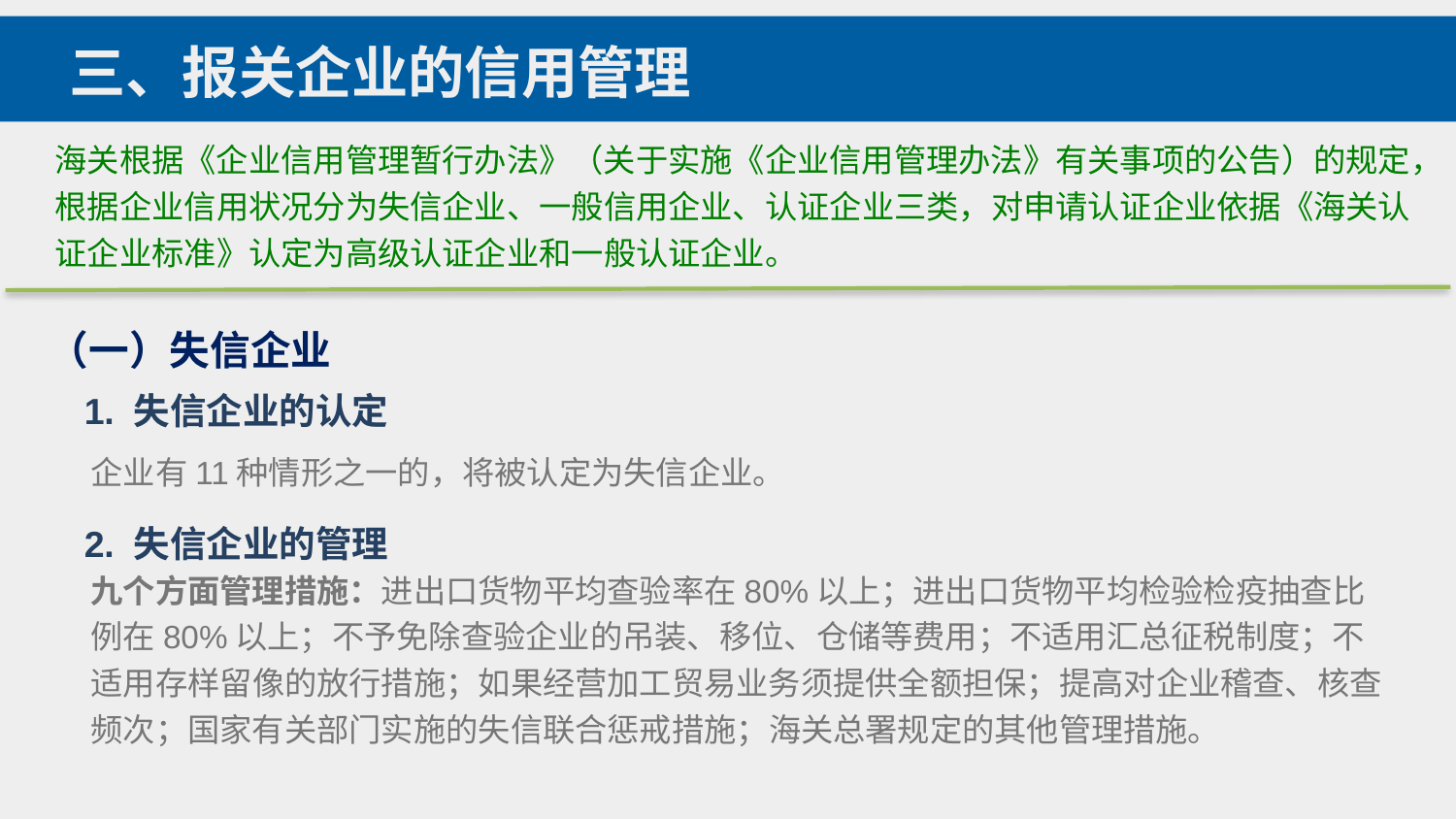

三、报关企业的信用管理
海关根据《企业信用管理暂行办法》（关于实施《企业信用管理办法》有关事项的公告）的规定，根据企业信用状况分为失信企业、一般信用企业、认证企业三类，对申请认证企业依据《海关认证企业标准》认定为高级认证企业和一般认证企业。
（一）失信企业
1. 失信企业的认定
企业有11种情形之一的，将被认定为失信企业。
2. 失信企业的管理
九个方面管理措施：进出口货物平均查验率在80%以上；进出口货物平均检验检疫抽查比例在80%以上；不予免除查验企业的吊装、移位、仓储等费用；不适用汇总征税制度；不适用存样留像的放行措施；如果经营加工贸易业务须提供全额担保；提高对企业稽查、核查频次；国家有关部门实施的失信联合惩戒措施；海关总署规定的其他管理措施。